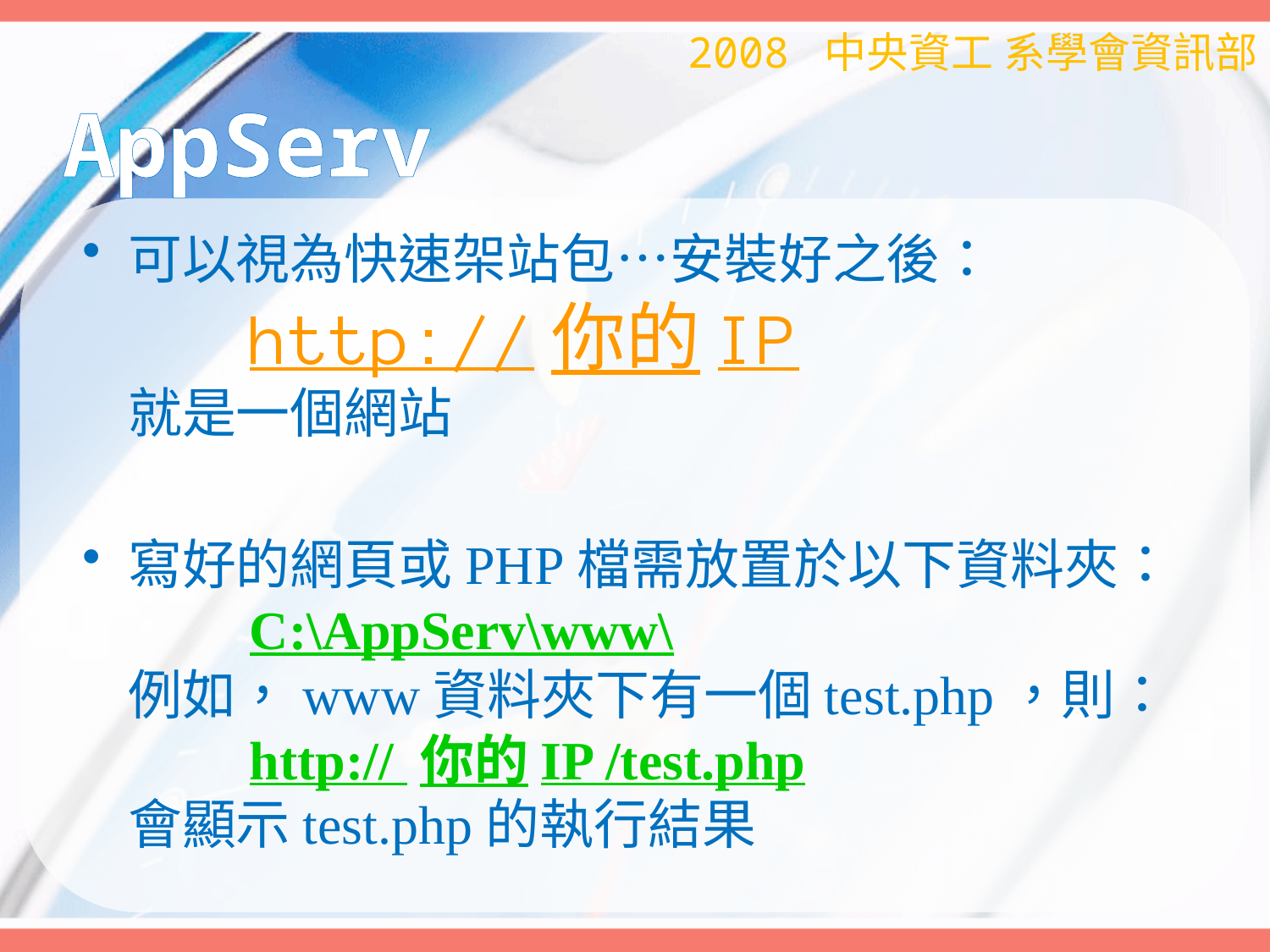

2008 中央資工 系學會資訊部
# AppServ

可以視為快速架站包…安裝好之後：
	http://你的IP
就是一個網站

寫好的網頁或PHP檔需放置於以下資料夾：
	C:\AppServ\www\
例如，www資料夾下有一個test.php，則：
	http:// 你的IP /test.php
會顯示test.php的執行結果